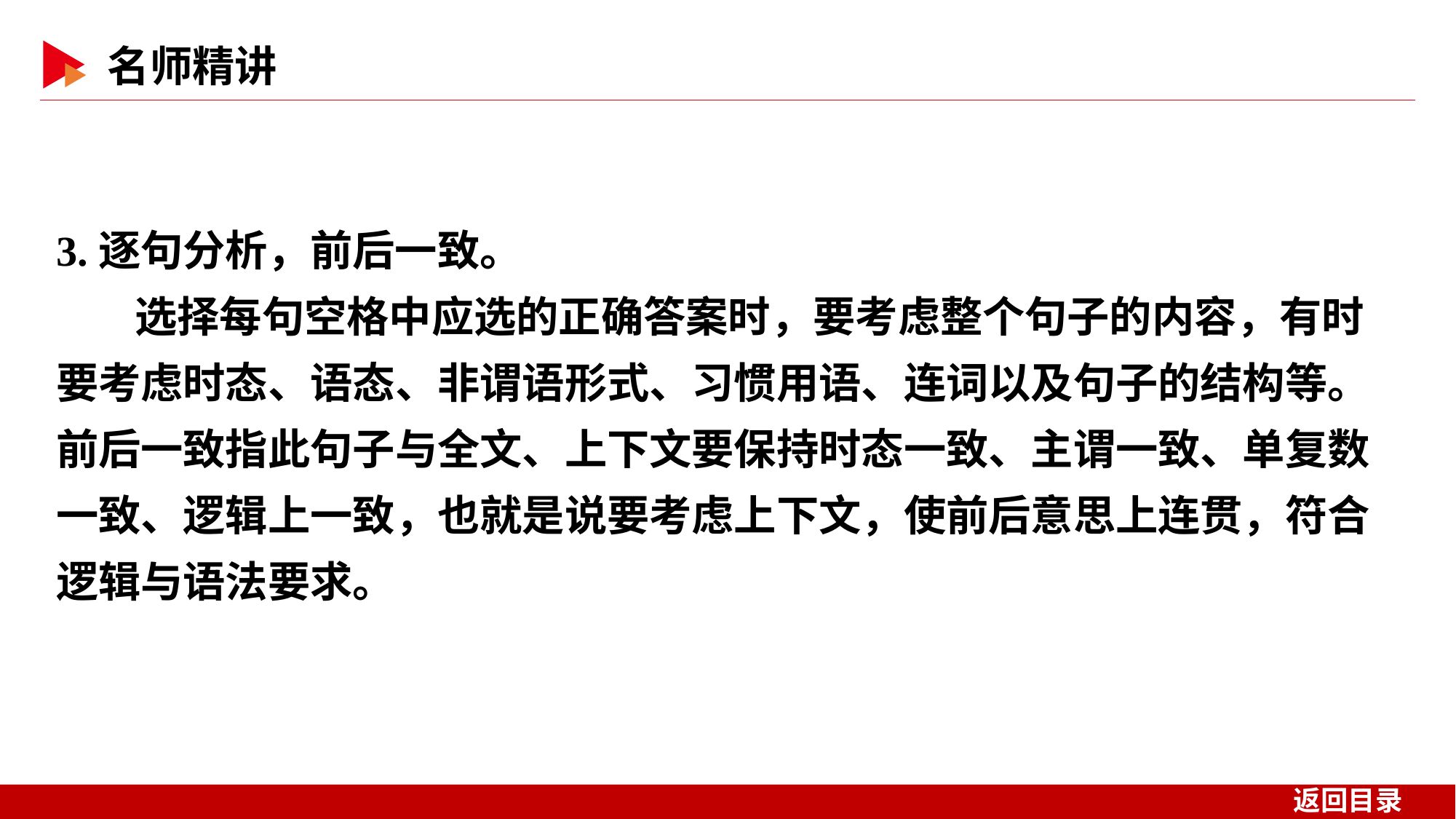

3.逐句分析，前后一致。
选择每句空格中应选的正确答案时，要考虑整个句子的内容，有时要考虑时态、语态、非谓语形式、习惯用语、连词以及句子的结构等。前后一致指此句子与全文、上下文要保持时态一致、主谓一致、单复数一致、逻辑上一致，也就是说要考虑上下文，使前后意思上连贯，符合逻辑与语法要求。